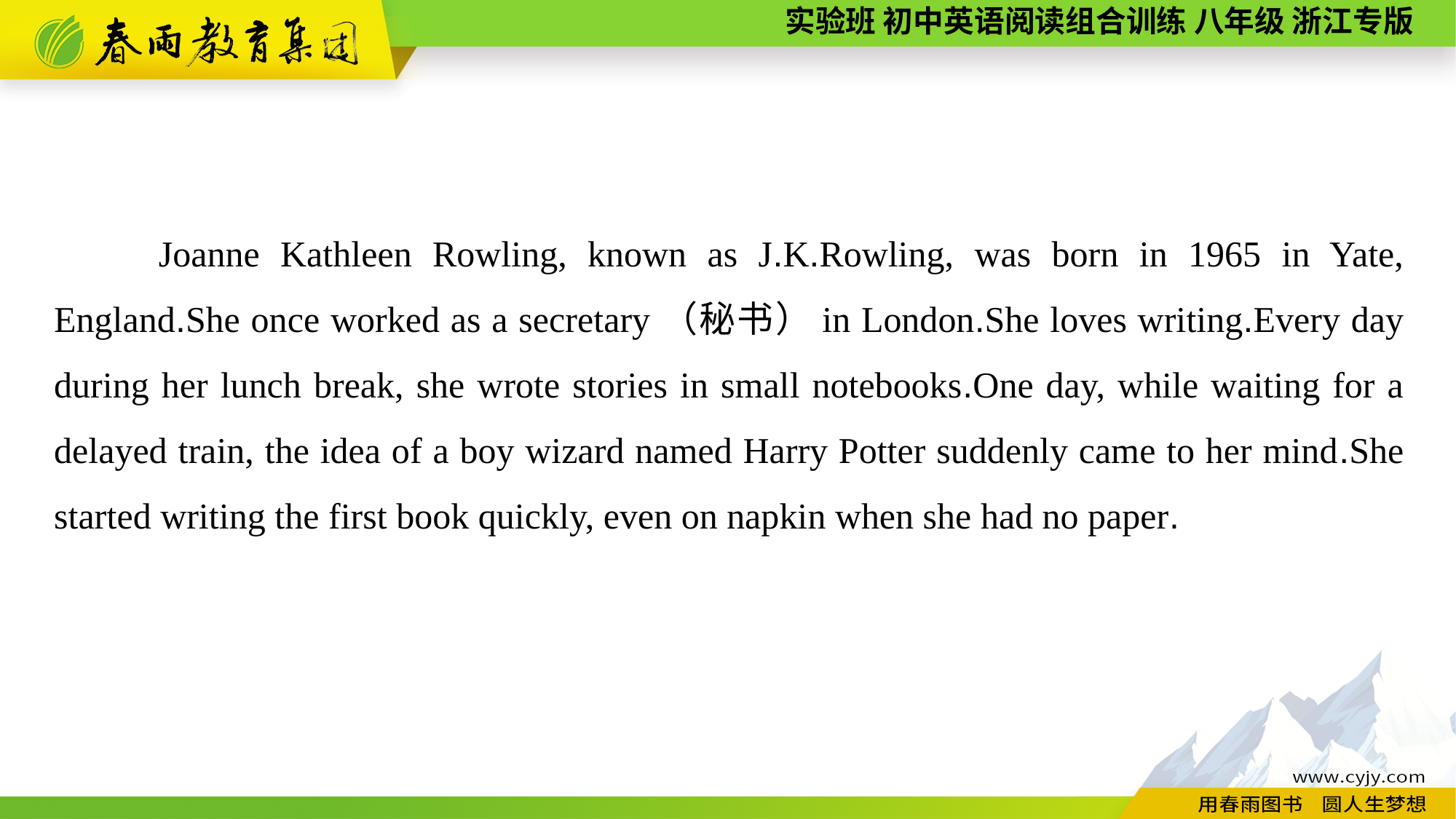

Joanne Kathleen Rowling, known as J.K.Rowling, was born in 1965 in Yate, England.She once worked as a secretary（秘书）in London.She loves writing.Every day during her lunch break, she wrote stories in small notebooks.One day, while waiting for a delayed train, the idea of a boy wizard named Harry Potter suddenly came to her mind.She started writing the first book quickly, even on napkin when she had no paper.